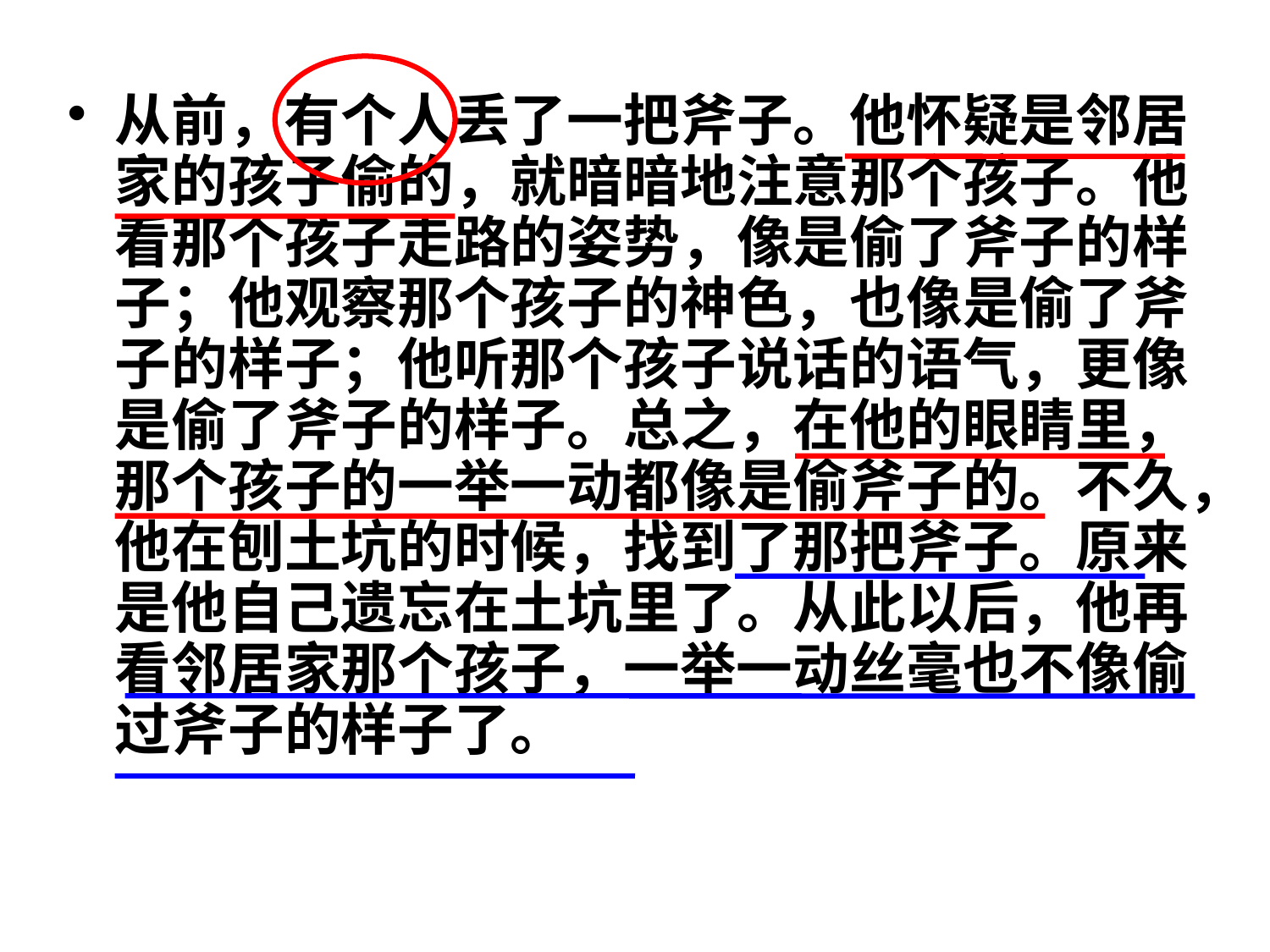

#

从前，有个人丢了一把斧子。他怀疑是邻居家的孩子偷的，就暗暗地注意那个孩子。他看那个孩子走路的姿势，像是偷了斧子的样子；他观察那个孩子的神色，也像是偷了斧子的样子；他听那个孩子说话的语气，更像是偷了斧子的样子。总之，在他的眼睛里，那个孩子的一举一动都像是偷斧子的。不久，他在刨土坑的时候，找到了那把斧子。原来是他自己遗忘在土坑里了。从此以后，他再看邻居家那个孩子，一举一动丝毫也不像偷过斧子的样子了。